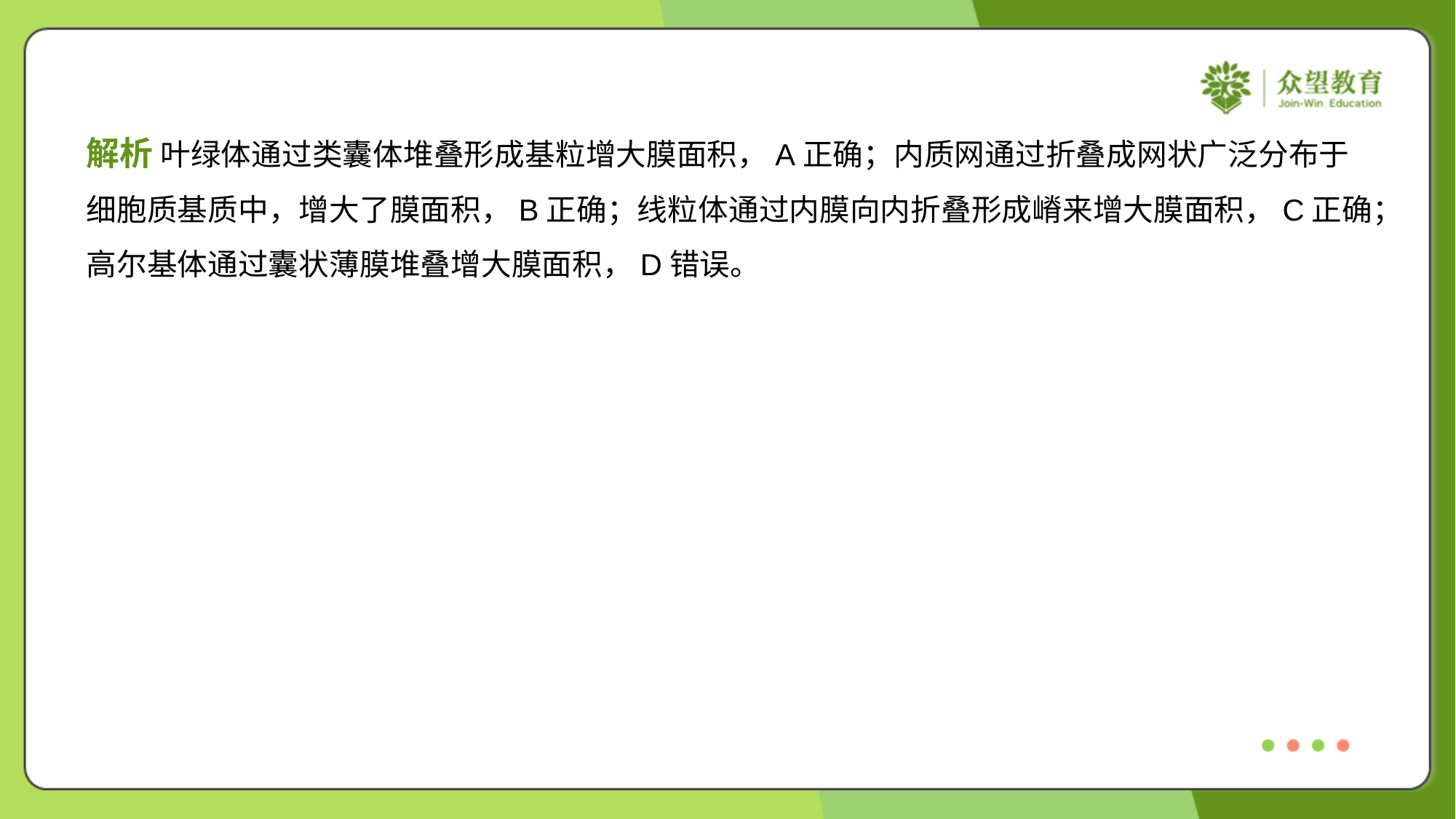

解析 叶绿体通过类囊体堆叠形成基粒增大膜面积，A正确；内质网通过折叠成网状广泛分布于
细胞质基质中，增大了膜面积，B正确；线粒体通过内膜向内折叠形成嵴来增大膜面积，C正确；
高尔基体通过囊状薄膜堆叠增大膜面积，D错误。